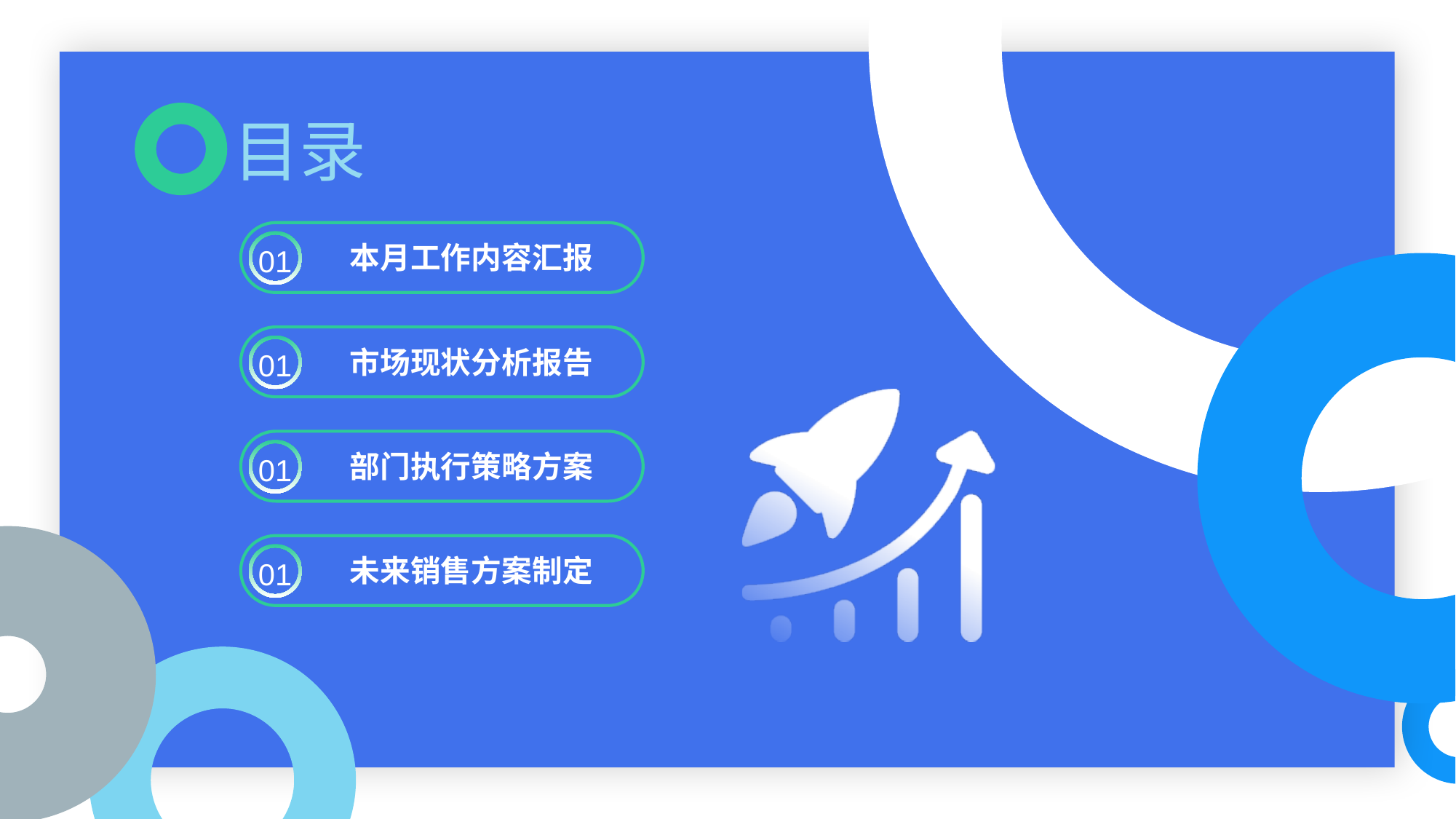

目录

本月工作内容汇报
01

市场现状分析报告
01

部门执行策略方案
01

未来销售方案制定
01